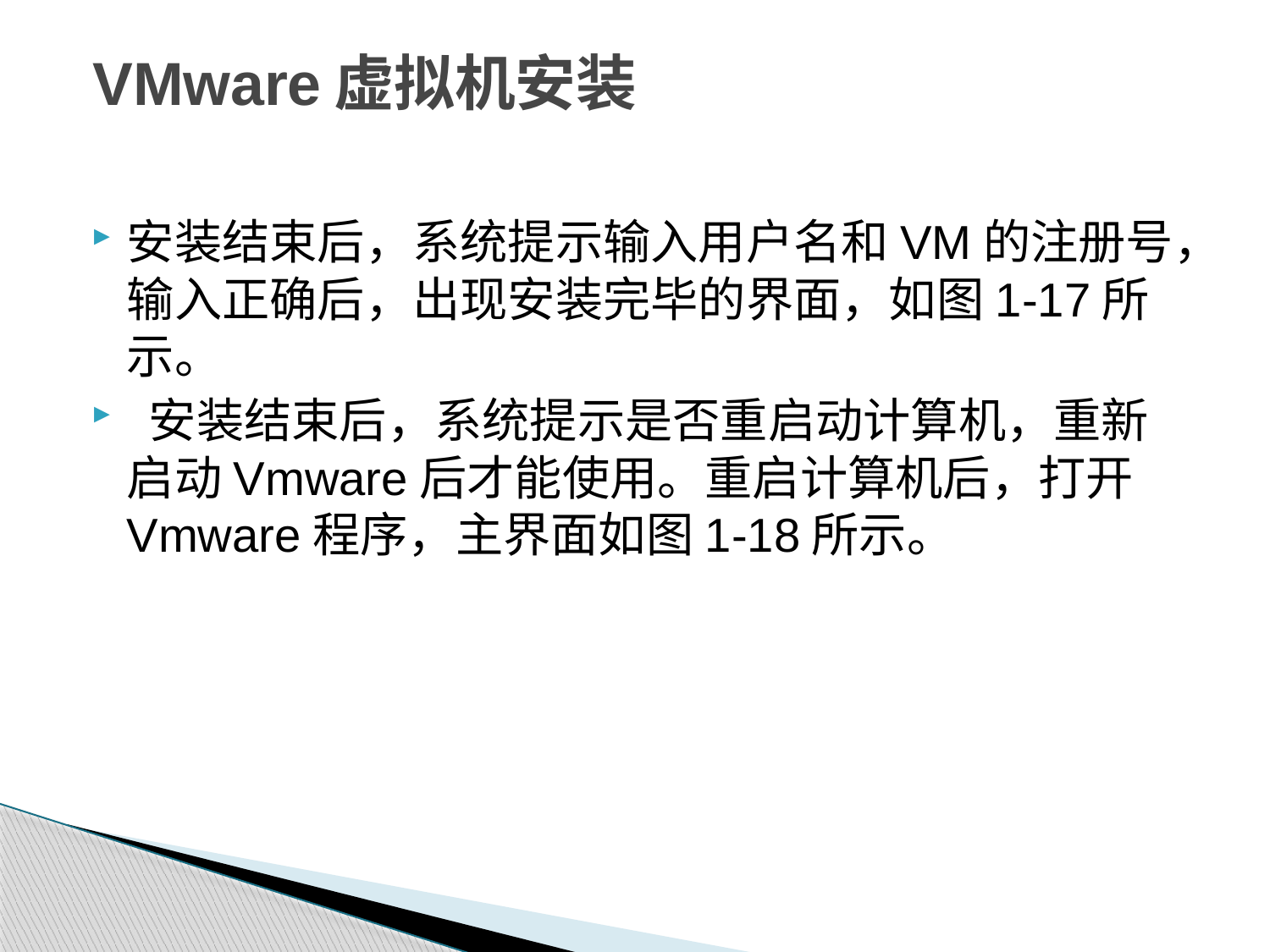

# VMware虚拟机安装
安装结束后，系统提示输入用户名和VM的注册号，输入正确后，出现安装完毕的界面，如图1-17所示。
 安装结束后，系统提示是否重启动计算机，重新启动Vmware后才能使用。重启计算机后，打开Vmware程序，主界面如图1-18所示。